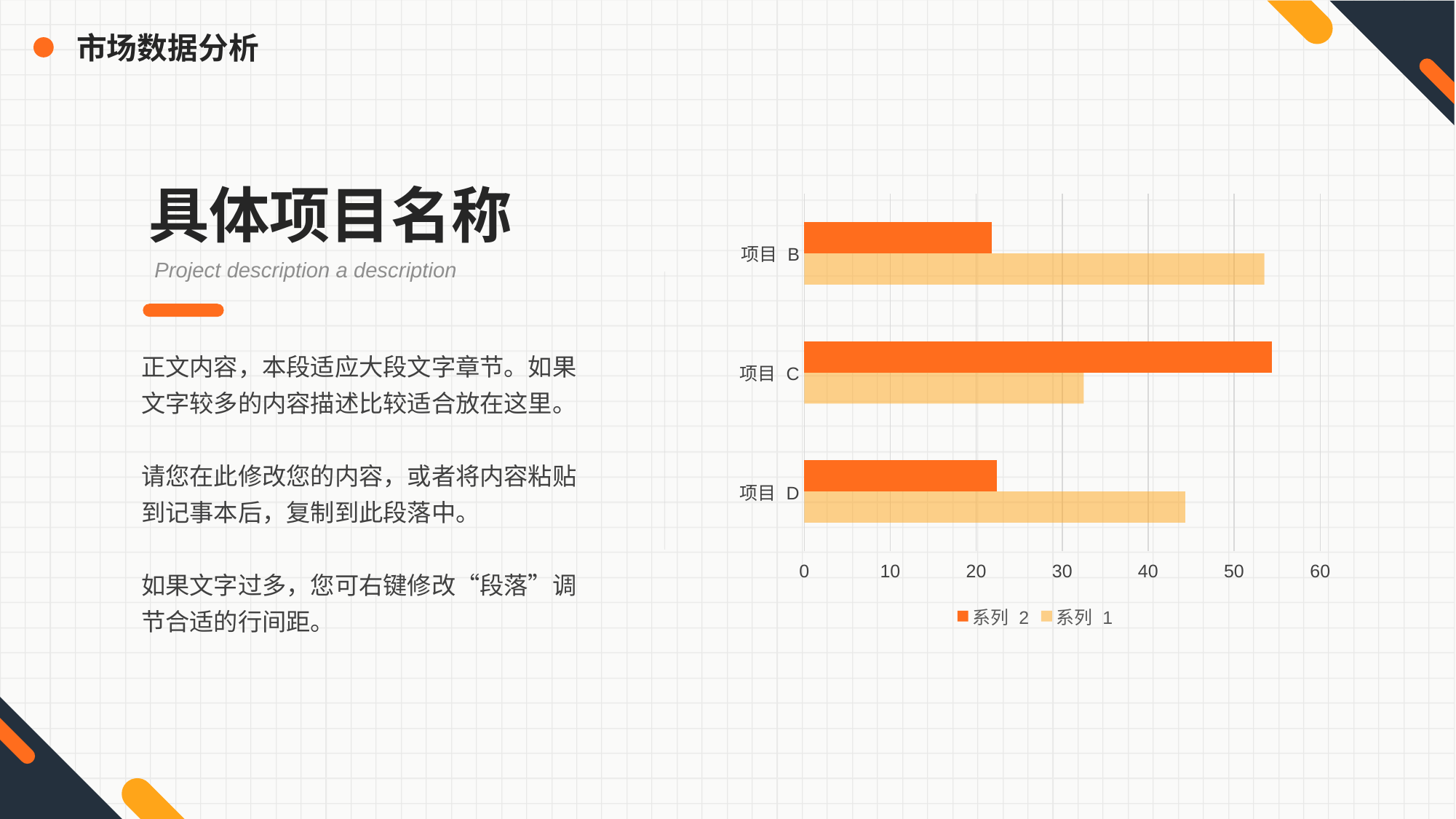

市场数据分析

具体项目名称
Project description a description

正文内容，本段适应大段文字章节。如果文字较多的内容描述比较适合放在这里。
请您在此修改您的内容，或者将内容粘贴到记事本后，复制到此段落中。

如果文字过多，您可右键修改“段落”调节合适的行间距。

### Chart

| Category | 系列 1 | 系列 2 |
|---|---|---|
| 项目 D | 44.3 | 22.4 |
| 项目 C | 32.5 | 54.4 |
| 项目 B | 53.5 | 21.8 |